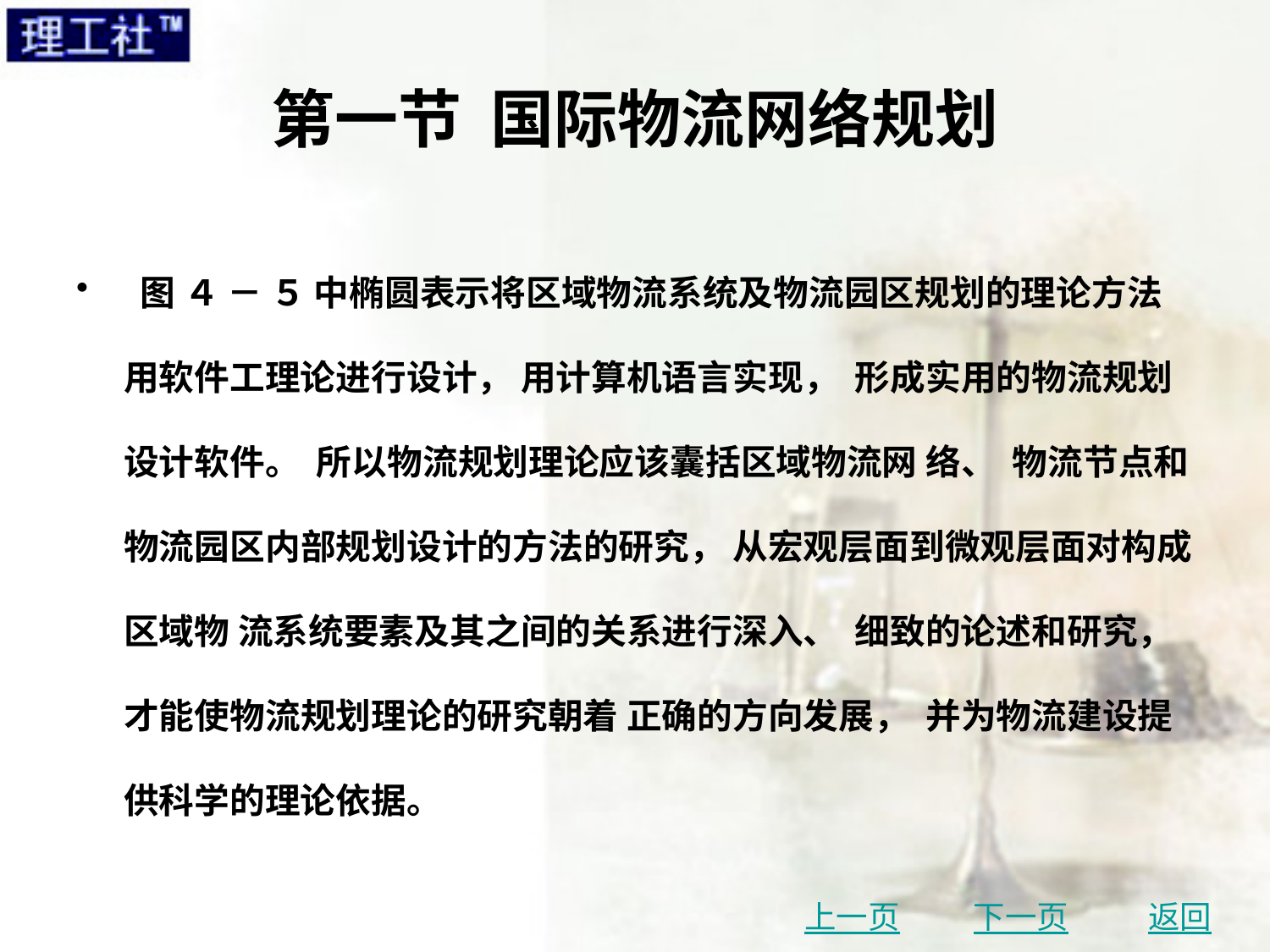

# 第一节  国际物流网络规划
 图 ４ － ５ 中椭圆表示将区域物流系统及物流园区规划的理论方法用软件工理论进行设计， 用计算机语言实现，  形成实用的物流规划设计软件。  所以物流规划理论应该囊括区域物流网 络、  物流节点和物流园区内部规划设计的方法的研究， 从宏观层面到微观层面对构成区域物 流系统要素及其之间的关系进行深入、  细致的论述和研究，  才能使物流规划理论的研究朝着 正确的方向发展，  并为物流建设提供科学的理论依据。

上一页
下一页
返回